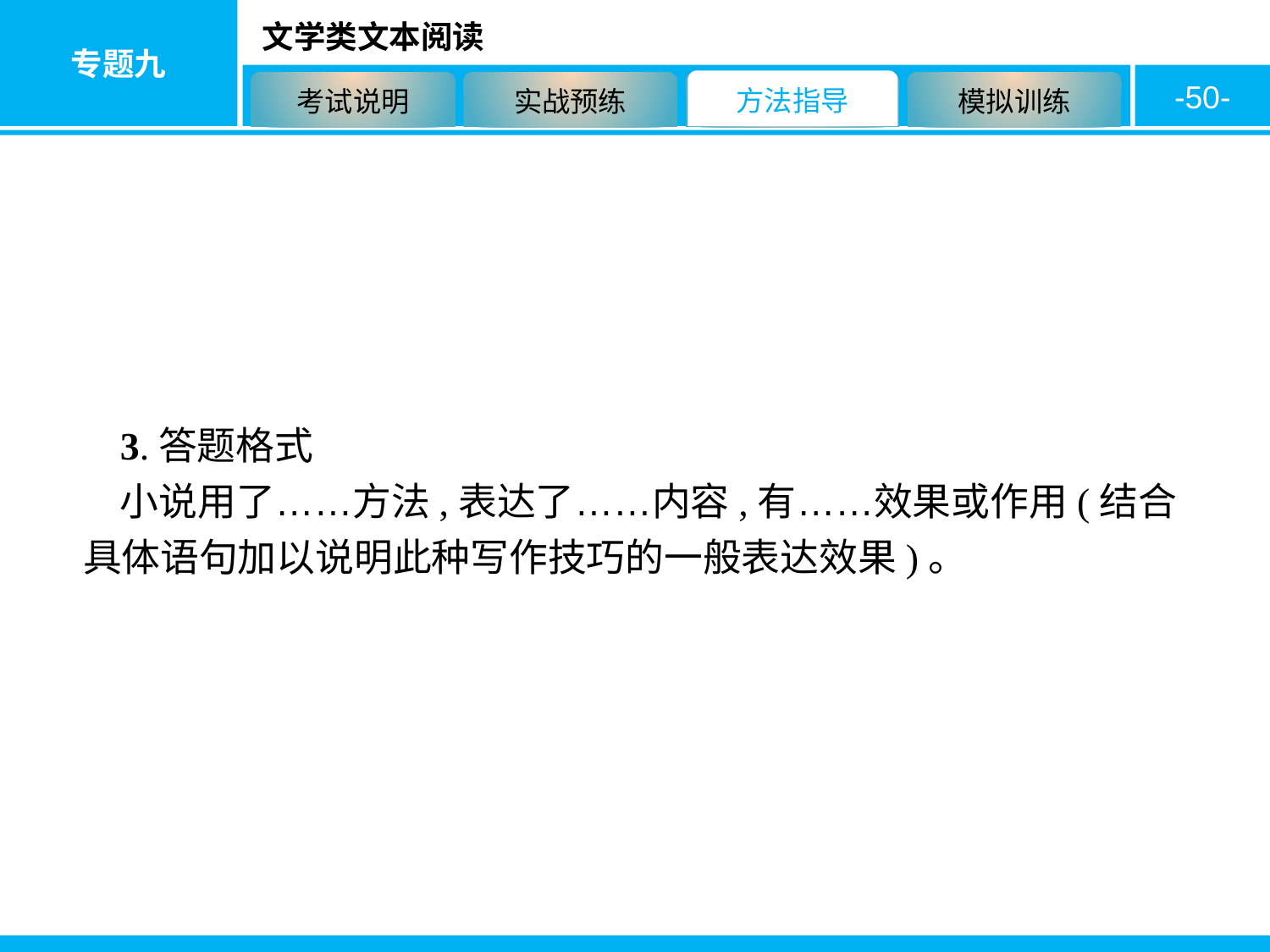

-50-
3.答题格式
小说用了……方法,表达了……内容,有……效果或作用(结合具体语句加以说明此种写作技巧的一般表达效果)。